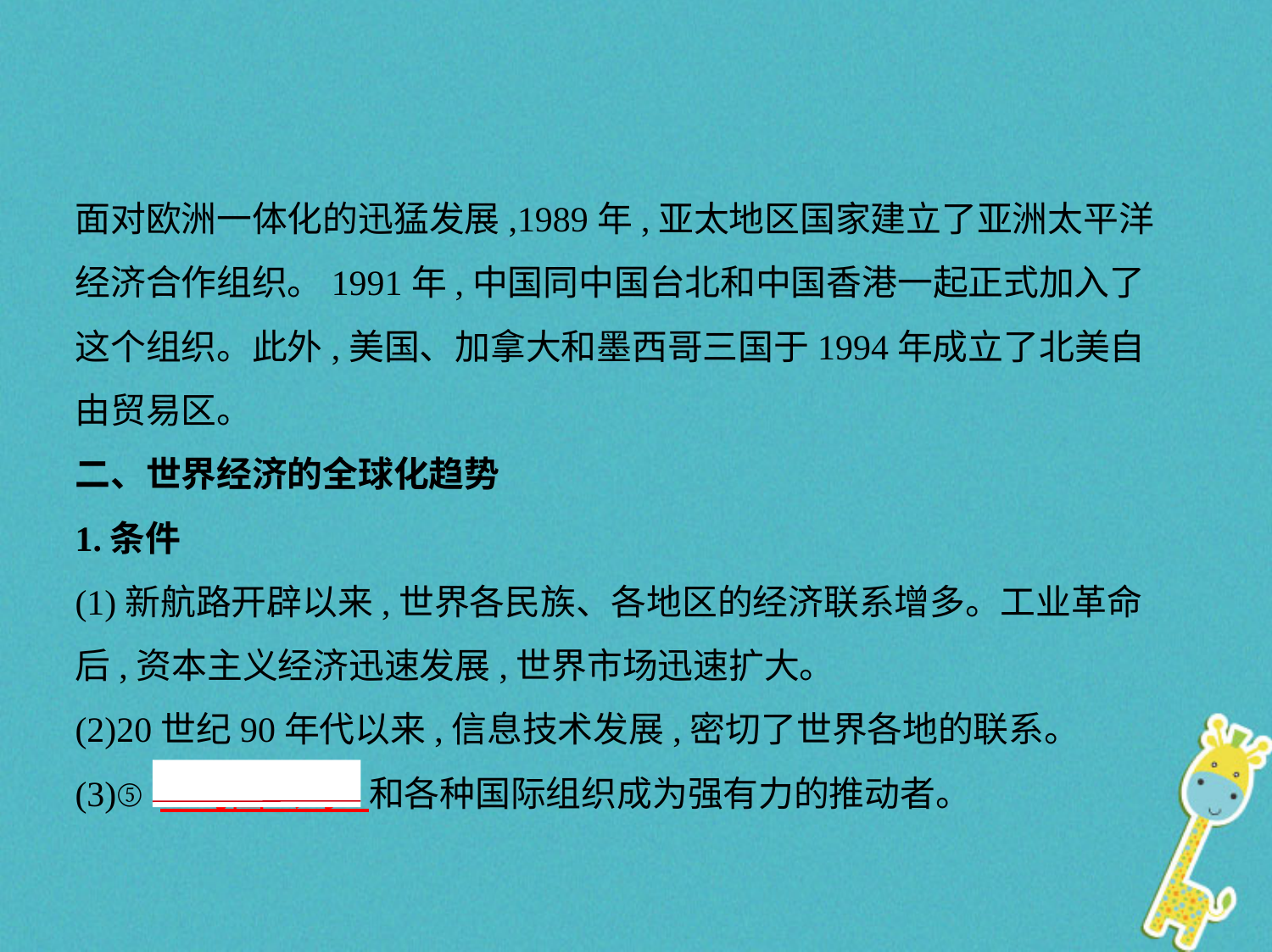

面对欧洲一体化的迅猛发展,1989年,亚太地区国家建立了亚洲太平洋
经济合作组织。1991年,中国同中国台北和中国香港一起正式加入了
这个组织。此外,美国、加拿大和墨西哥三国于1994年成立了北美自
由贸易区。
二、世界经济的全球化趋势
1.条件
(1)新航路开辟以来,世界各民族、各地区的经济联系增多。工业革命
后,资本主义经济迅速发展,世界市场迅速扩大。
(2)20世纪90年代以来,信息技术发展,密切了世界各地的联系。
(3)⑤　跨国公司    和各种国际组织成为强有力的推动者。